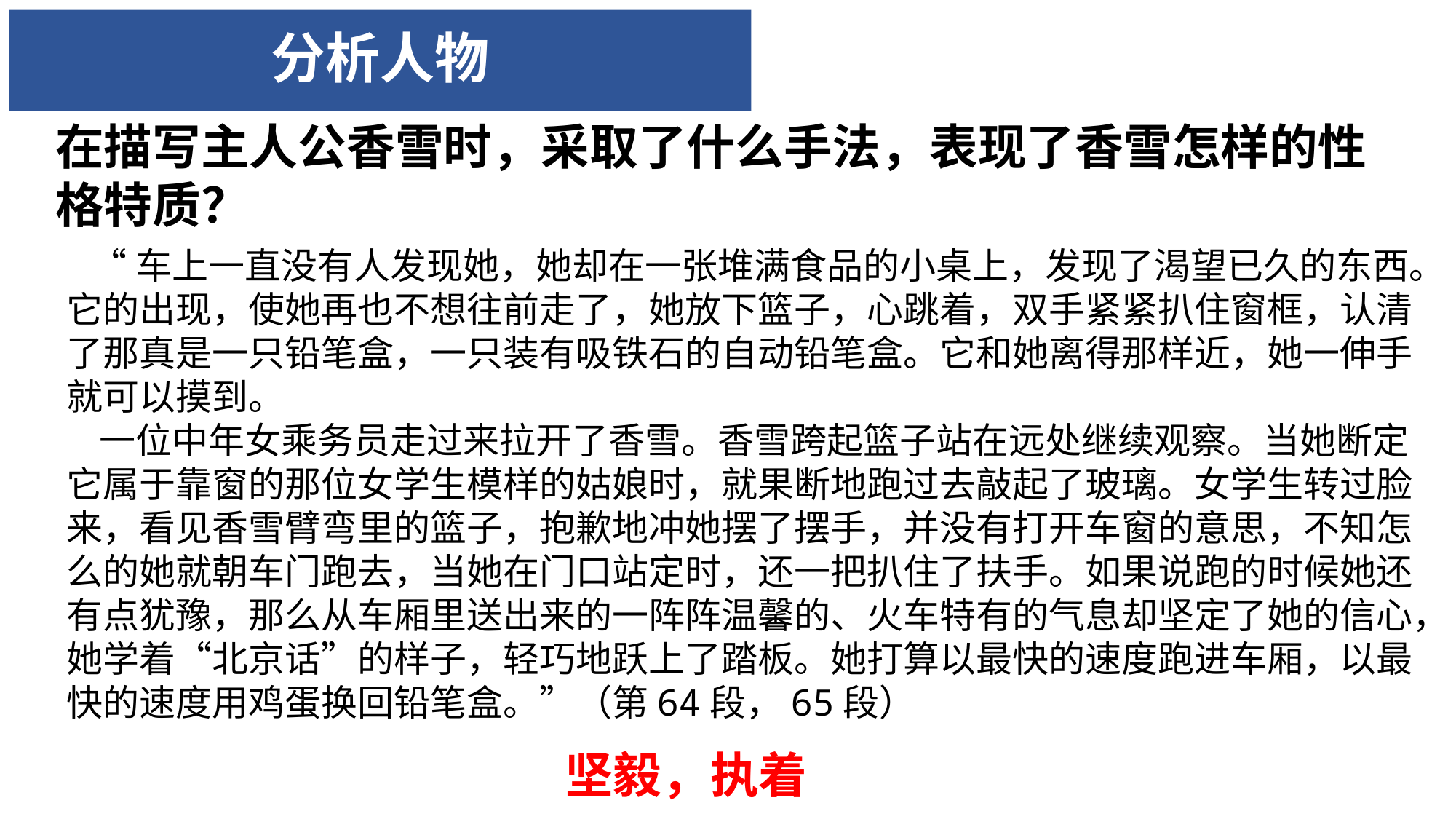

# 分析人物
在描写主人公香雪时，采取了什么手法，表现了香雪怎样的性格特质？

   “车上一直没有人发现她，她却在一张堆满食品的小桌上，发现了渴望已久的东西。它的出现，使她再也不想往前走了，她放下篮子，心跳着，双手紧紧扒住窗框，认清了那真是一只铅笔盒，一只装有吸铁石的自动铅笔盒。它和她离得那样近，她一伸手就可以摸到。
   一位中年女乘务员走过来拉开了香雪。香雪跨起篮子站在远处继续观察。当她断定它属于靠窗的那位女学生模样的姑娘时，就果断地跑过去敲起了玻璃。女学生转过脸来，看见香雪臂弯里的篮子，抱歉地冲她摆了摆手，并没有打开车窗的意思，不知怎么的她就朝车门跑去，当她在门口站定时，还一把扒住了扶手。如果说跑的时候她还有点犹豫，那么从车厢里送出来的一阵阵温馨的、火车特有的气息却坚定了她的信心，她学着“北京话”的样子，轻巧地跃上了踏板。她打算以最快的速度跑进车厢，以最快的速度用鸡蛋换回铅笔盒。”（第64段，65段）

坚毅，执着